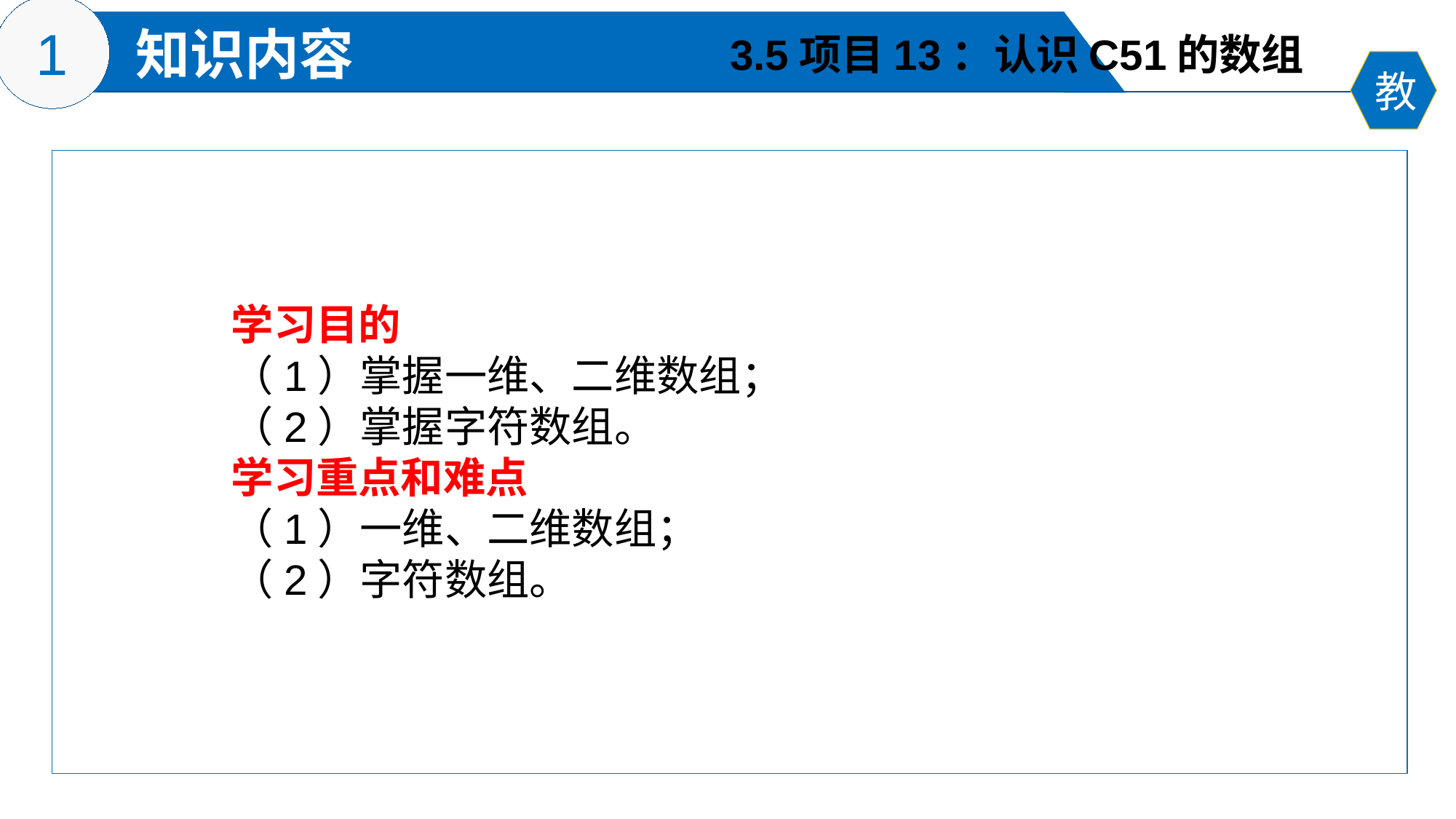

3.5项目13：认识C51的数组
学习目的
（1）掌握一维、二维数组；
（2）掌握字符数组。
学习重点和难点
（1）一维、二维数组；
（2）字符数组。